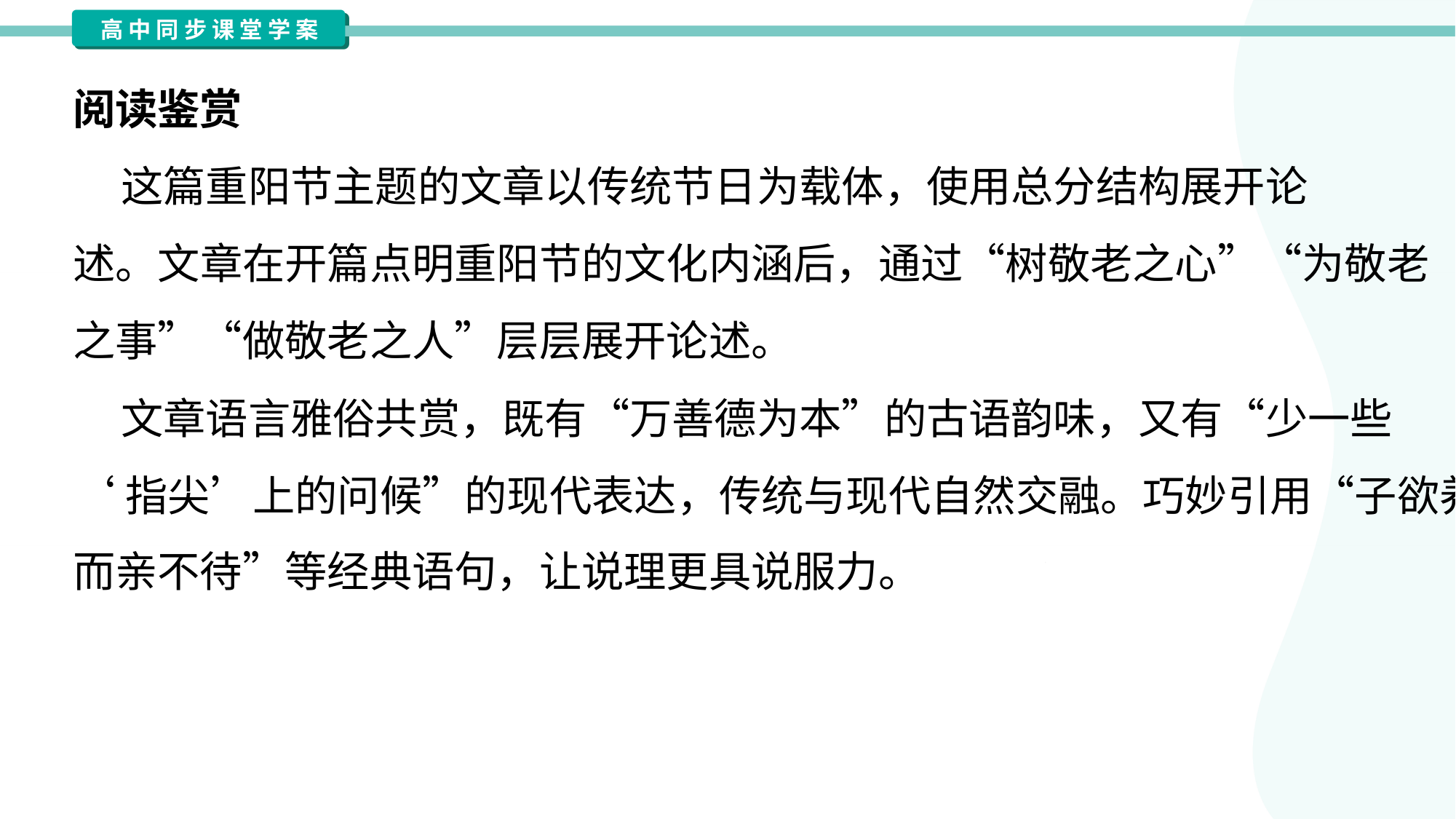

阅读鉴赏
    这篇重阳节主题的文章以传统节日为载体，使用总分结构展开论
述。文章在开篇点明重阳节的文化内涵后，通过“树敬老之心”“为敬老
之事”“做敬老之人”层层展开论述。
    文章语言雅俗共赏，既有“万善德为本”的古语韵味，又有“少一些
‘指尖’上的问候”的现代表达，传统与现代自然交融。巧妙引用“子欲养
而亲不待”等经典语句，让说理更具说服力。